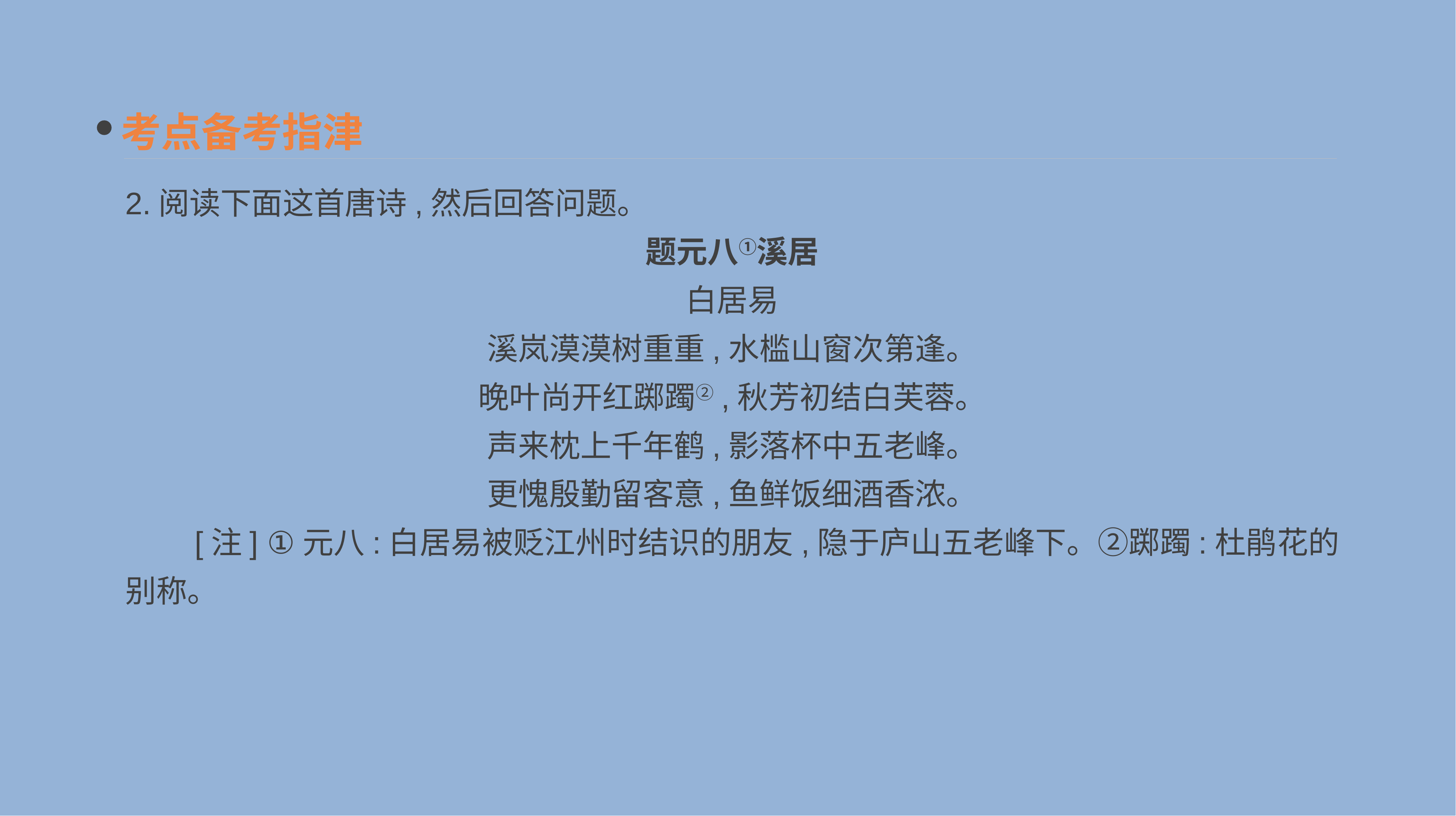

考点备考指津

2.阅读下面这首唐诗,然后回答问题。
题元八①溪居
白居易
溪岚漠漠树重重,水槛山窗次第逢。
晚叶尚开红踯躅②,秋芳初结白芙蓉。
声来枕上千年鹤,影落杯中五老峰。
更愧殷勤留客意,鱼鲜饭细酒香浓。
　　[注] ①元八:白居易被贬江州时结识的朋友,隐于庐山五老峰下。②踯躅:杜鹃花的别称。